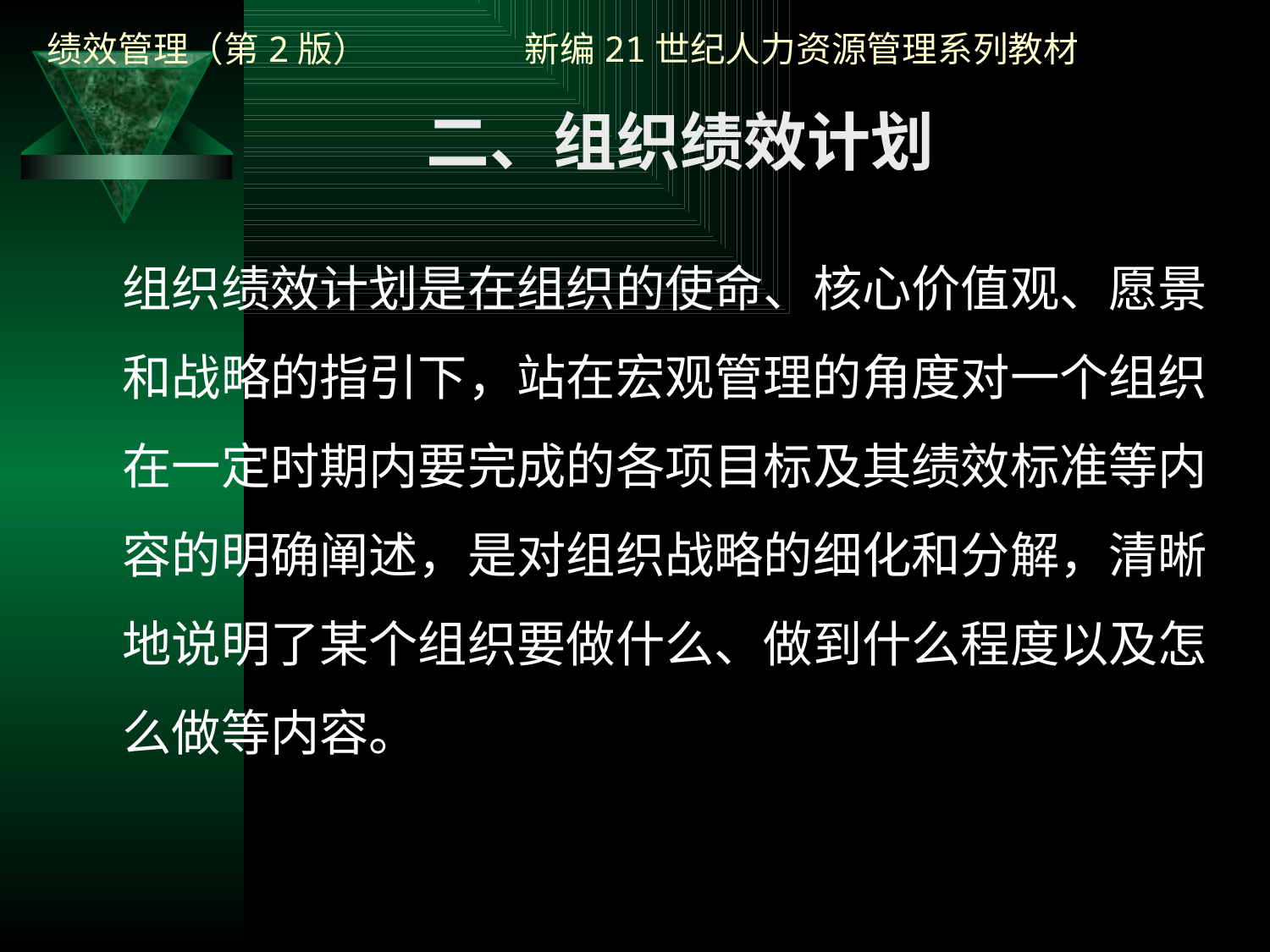

二、组织绩效计划
组织绩效计划是在组织的使命、核心价值观、愿景和战略的指引下，站在宏观管理的角度对一个组织在一定时期内要完成的各项目标及其绩效标准等内容的明确阐述，是对组织战略的细化和分解，清晰地说明了某个组织要做什么、做到什么程度以及怎么做等内容。